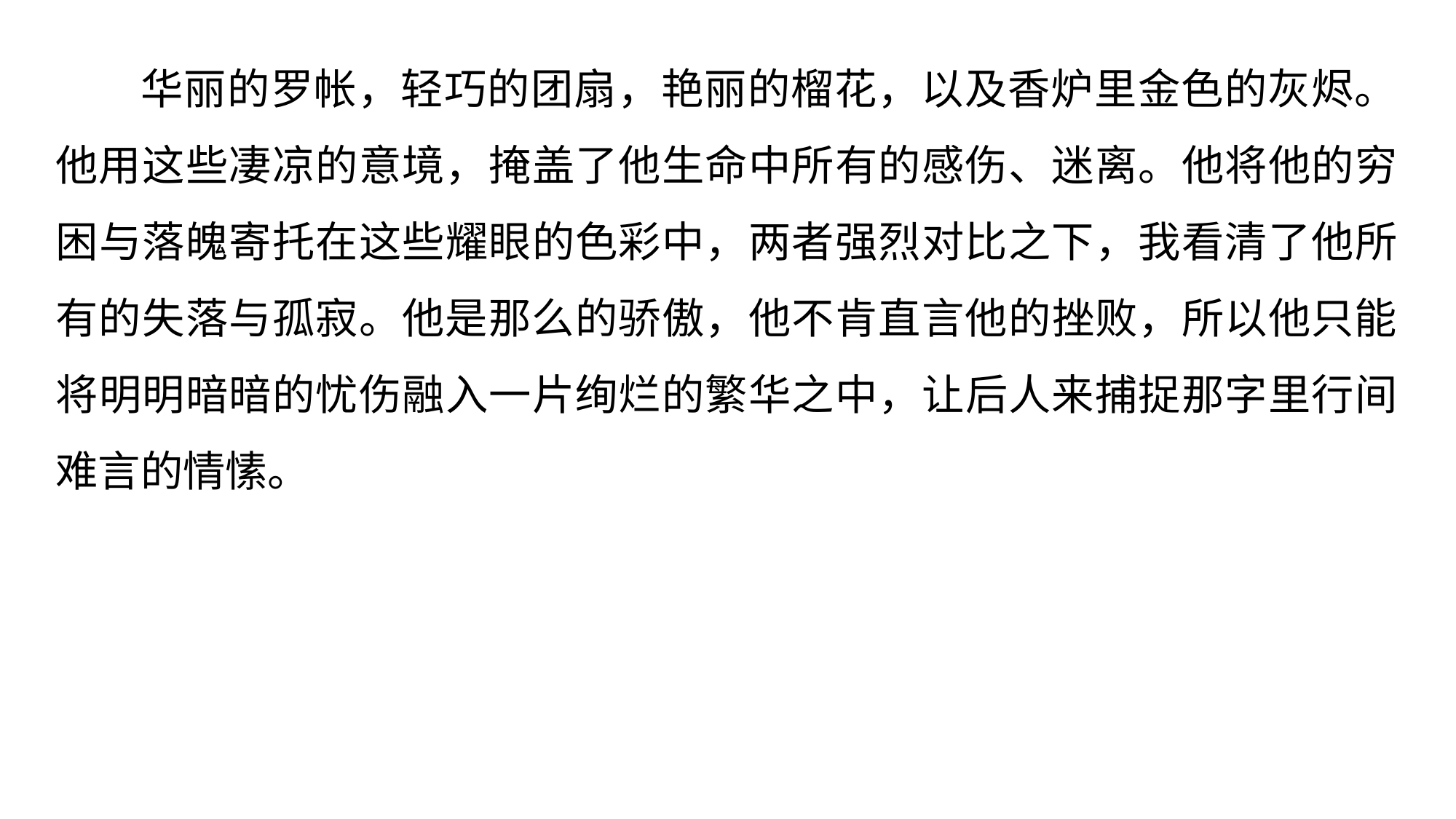

华丽的罗帐，轻巧的团扇，艳丽的榴花，以及香炉里金色的灰烬。他用这些凄凉的意境，掩盖了他生命中所有的感伤、迷离。他将他的穷困与落魄寄托在这些耀眼的色彩中，两者强烈对比之下，我看清了他所有的失落与孤寂。他是那么的骄傲，他不肯直言他的挫败，所以他只能将明明暗暗的忧伤融入一片绚烂的繁华之中，让后人来捕捉那字里行间难言的情愫。